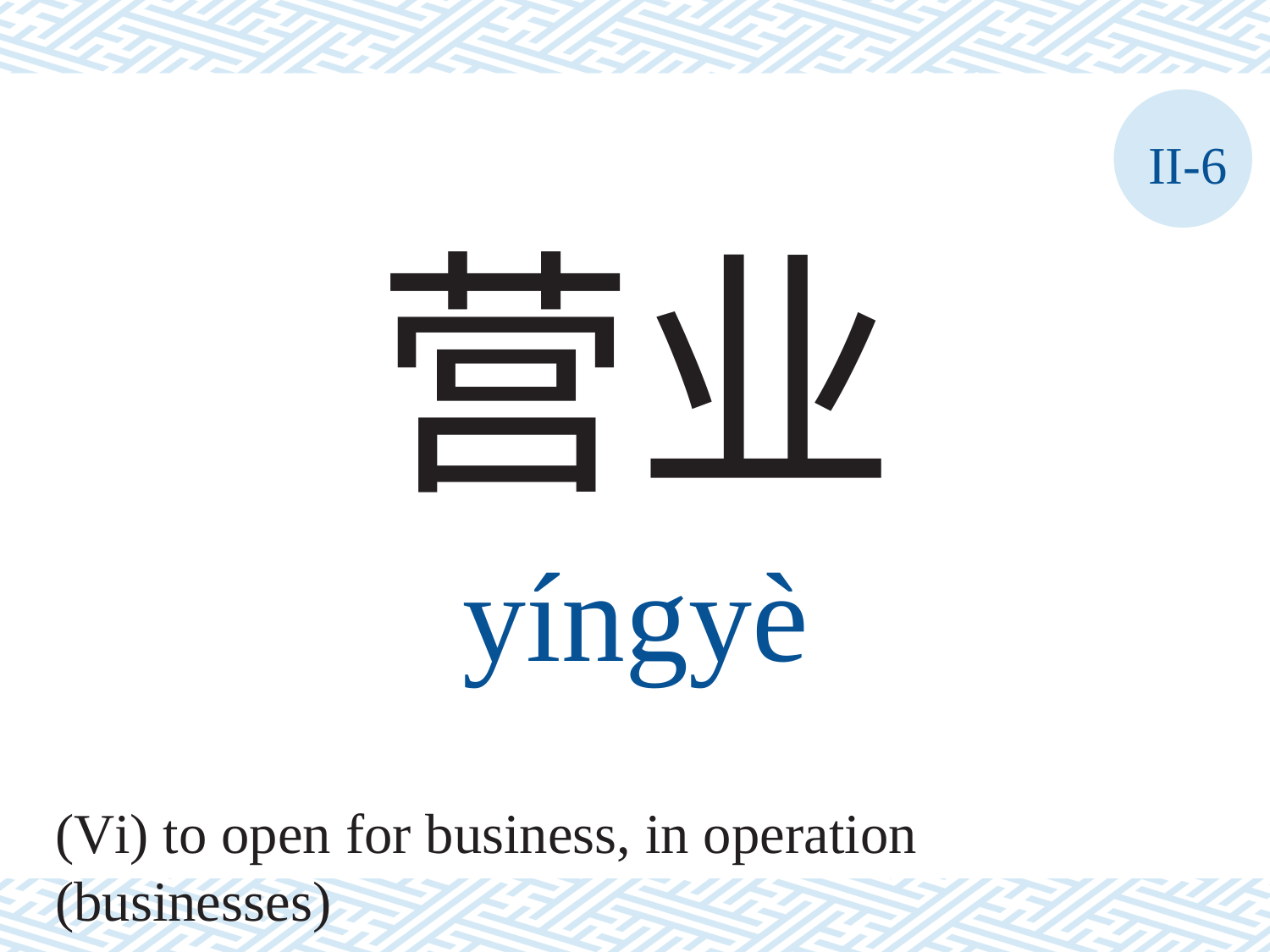

II-6
营业
yíngyè
(Vi) to open for business, in operation (businesses)